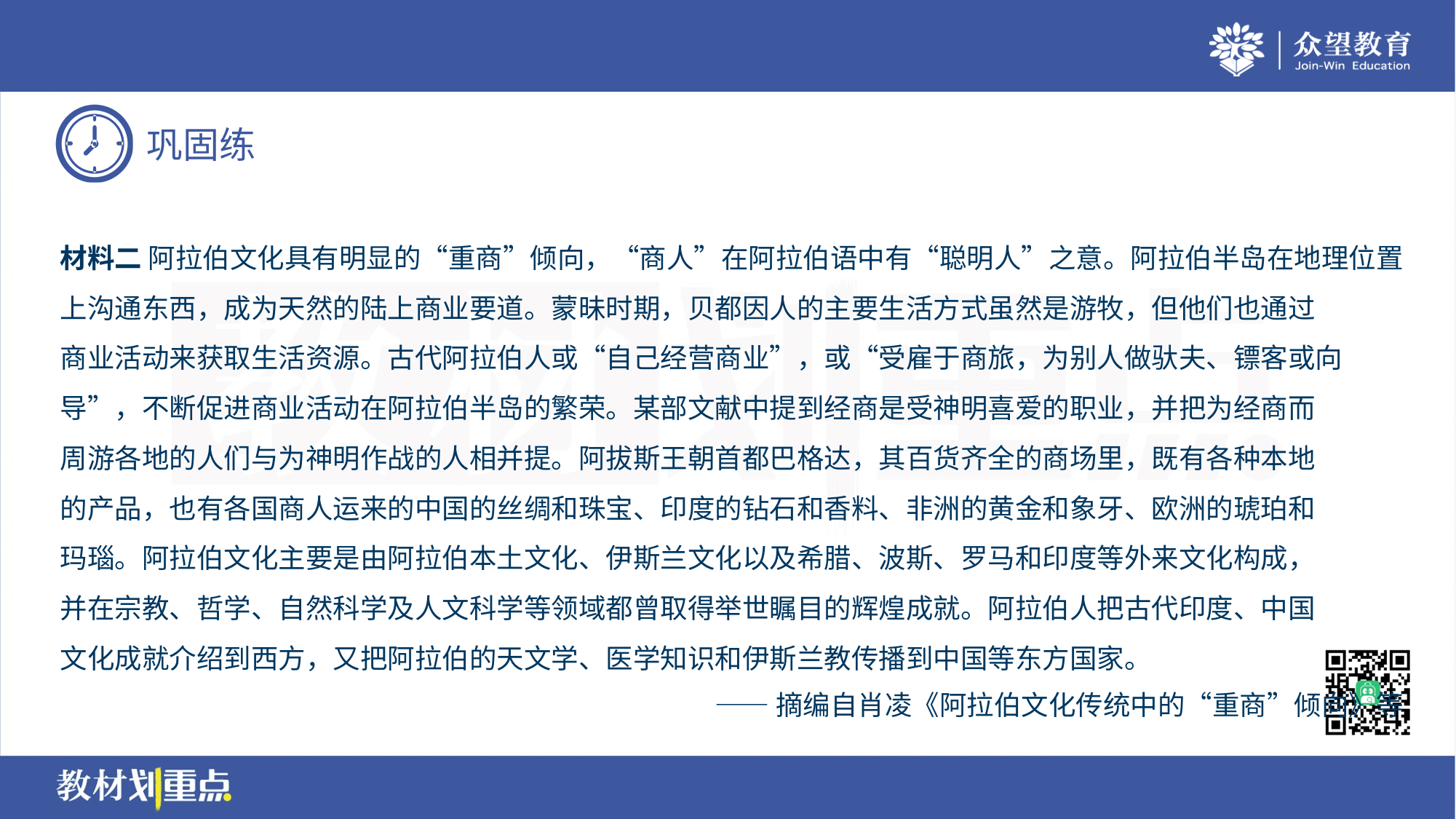

材料二 阿拉伯文化具有明显的“重商”倾向，“商人”在阿拉伯语中有“聪明人”之意。阿拉伯半岛在地理位置
上沟通东西，成为天然的陆上商业要道。蒙昧时期，贝都因人的主要生活方式虽然是游牧，但他们也通过
商业活动来获取生活资源。古代阿拉伯人或“自己经营商业”，或“受雇于商旅，为别人做驮夫、镖客或向
导”，不断促进商业活动在阿拉伯半岛的繁荣。某部文献中提到经商是受神明喜爱的职业，并把为经商而
周游各地的人们与为神明作战的人相并提。阿拔斯王朝首都巴格达，其百货齐全的商场里，既有各种本地
的产品，也有各国商人运来的中国的丝绸和珠宝、印度的钻石和香料、非洲的黄金和象牙、欧洲的琥珀和
玛瑙。阿拉伯文化主要是由阿拉伯本土文化、伊斯兰文化以及希腊、波斯、罗马和印度等外来文化构成，
并在宗教、哲学、自然科学及人文科学等领域都曾取得举世瞩目的辉煌成就。阿拉伯人把古代印度、中国
文化成就介绍到西方，又把阿拉伯的天文学、医学知识和伊斯兰教传播到中国等东方国家。
——摘编自肖凌《阿拉伯文化传统中的“重商”倾向》等